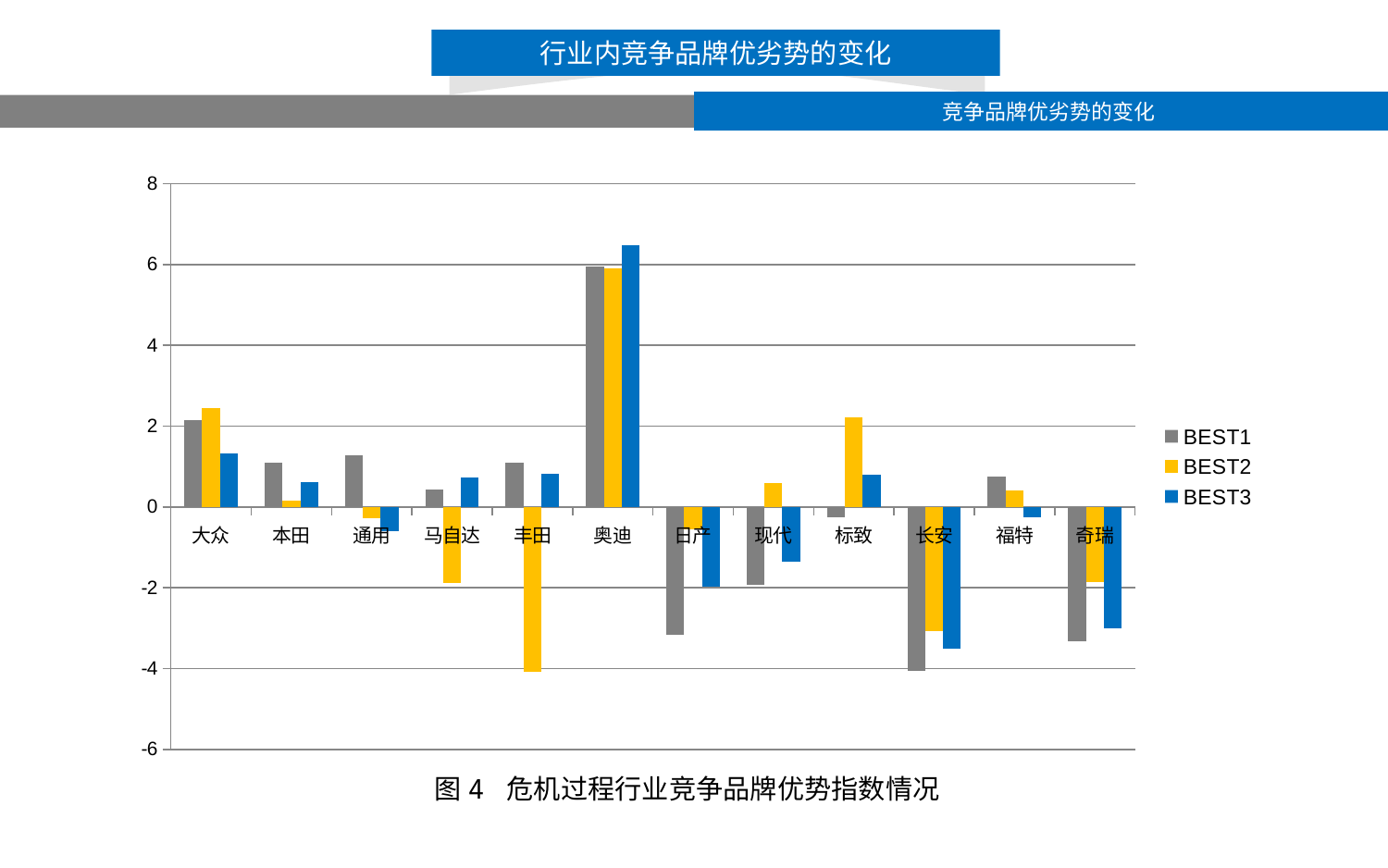

行业内竞争品牌优劣势的变化

竞争品牌优劣势的变化

### Chart

| Category | BEST1 | BEST2 | BEST3 |
|---|---|---|---|
| 大众 | 2.15 | 2.444 | 1.323 |
| 本田 | 1.083 | 0.15500000000000003 | 0.6120000000000001 |
| 通用 | 1.2709999999999997 | -0.28200000000000003 | -0.6070000000000001 |
| 马自达 | 0.43800000000000006 | -1.874 | 0.7170000000000001 |
| 丰田 | 1.089 | -4.093 | 0.81 |
| 奥迪 | 5.952 | 5.907 | 6.482 |
| 日产 | -3.164 | -0.547 | -1.9780000000000002 |
| 现代 | -1.933 | 0.588 | -1.362 |
| 标致 | -0.24800000000000003 | 2.205 | 0.797 |
| 长安 | -4.048 | -3.0709999999999997 | -3.518 |
| 福特 | 0.7410000000000001 | 0.41600000000000004 | -0.266 |
| 奇瑞 | -3.3309999999999995 | -1.849 | -3.01 |
图4 危机过程行业竞争品牌优势指数情况